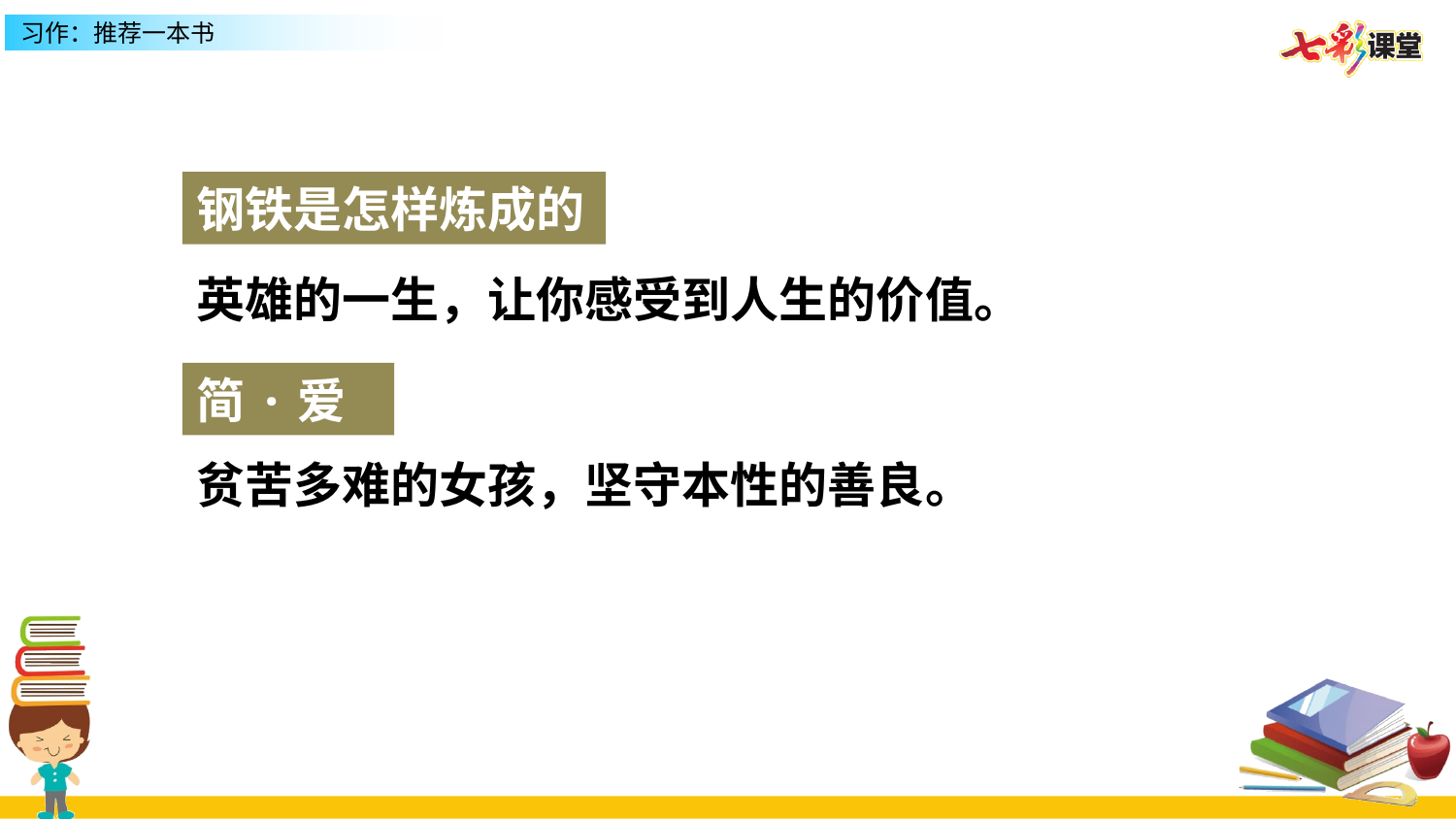

钢铁是怎样炼成的
英雄的一生，让你感受到人生的价值。
简·爱
贫苦多难的女孩，坚守本性的善良。